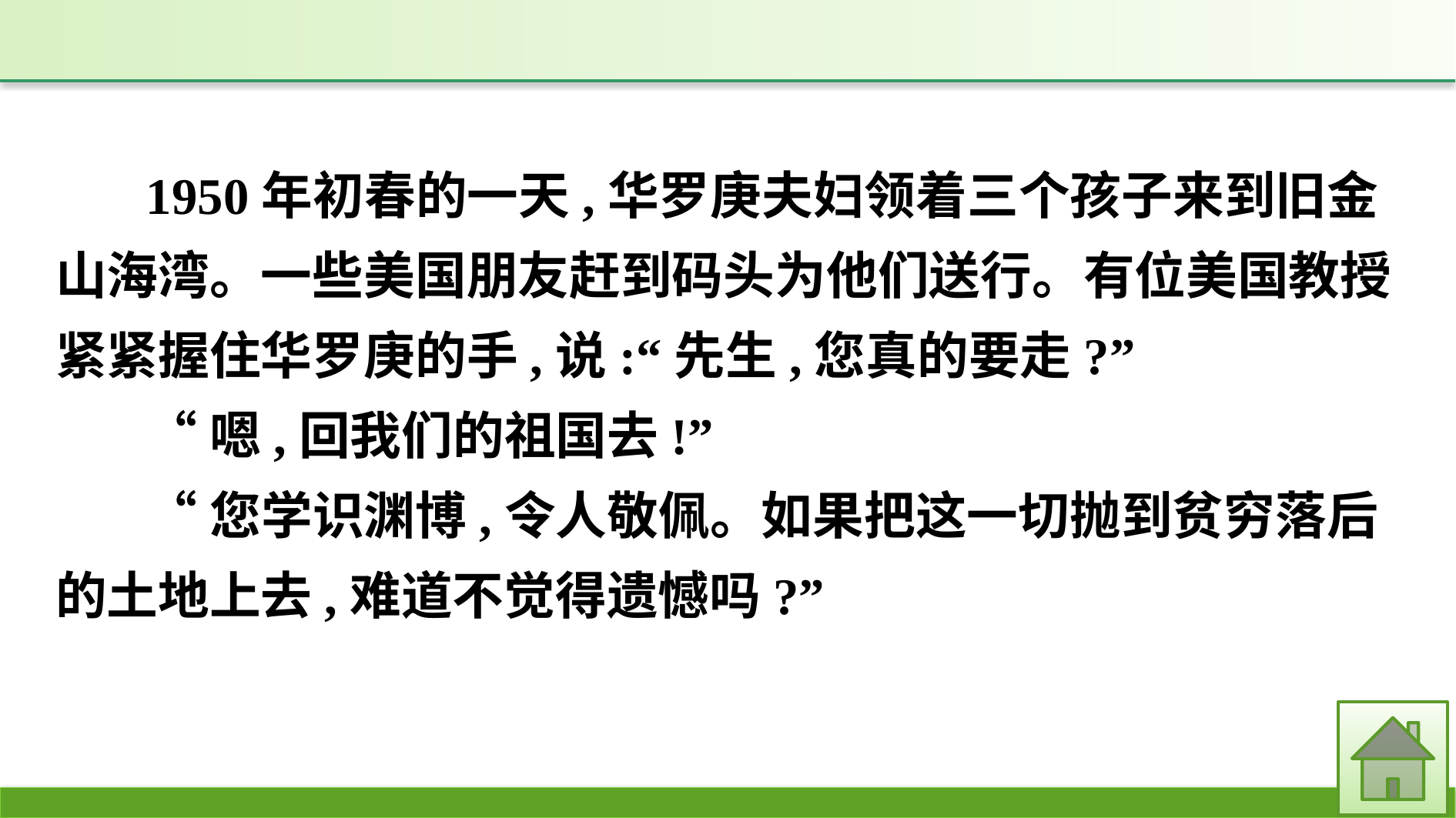

1950年初春的一天,华罗庚夫妇领着三个孩子来到旧金山海湾。一些美国朋友赶到码头为他们送行。有位美国教授紧紧握住华罗庚的手,说:“先生,您真的要走?”
“嗯,回我们的祖国去!”
“您学识渊博,令人敬佩。如果把这一切抛到贫穷落后的土地上去,难道不觉得遗憾吗?”